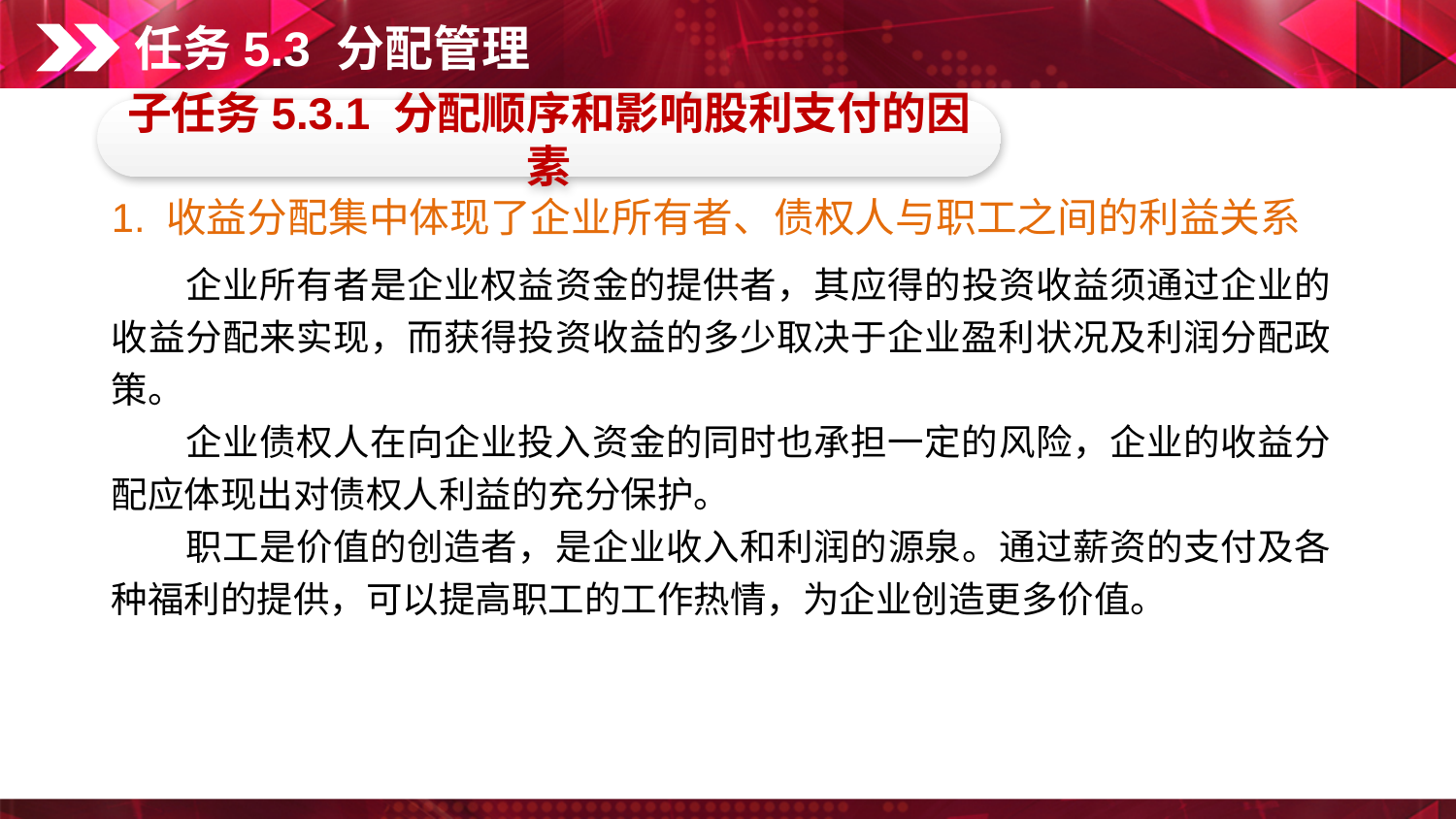

任务5.3 分配管理

子任务5.3.1 分配顺序和影响股利支付的因素
1. 收益分配集中体现了企业所有者、债权人与职工之间的利益关系
　　企业所有者是企业权益资金的提供者，其应得的投资收益须通过企业的收益分配来实现，而获得投资收益的多少取决于企业盈利状况及利润分配政策。
　　企业债权人在向企业投入资金的同时也承担一定的风险，企业的收益分配应体现出对债权人利益的充分保护。
　　职工是价值的创造者，是企业收入和利润的源泉。通过薪资的支付及各种福利的提供，可以提高职工的工作热情，为企业创造更多价值。